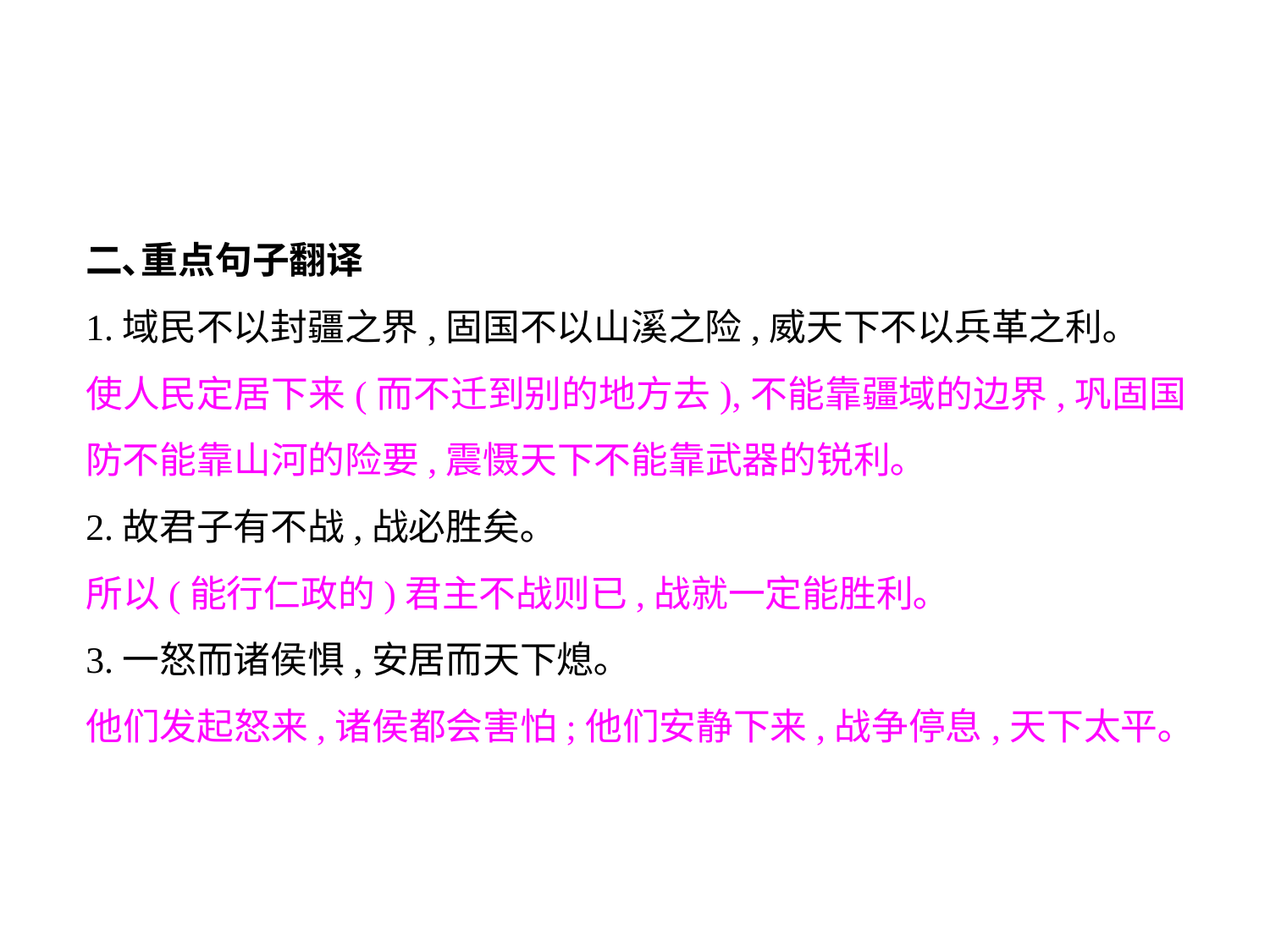

二､重点句子翻译
1.域民不以封疆之界,固国不以山溪之险,威天下不以兵革之利｡
使人民定居下来(而不迁到别的地方去),不能靠疆域的边界,巩固国防不能靠山河的险要,震慑天下不能靠武器的锐利｡
2.故君子有不战,战必胜矣｡
所以(能行仁政的)君主不战则已,战就一定能胜利｡
3.一怒而诸侯惧,安居而天下熄｡
他们发起怒来,诸侯都会害怕;他们安静下来,战争停息,天下太平｡